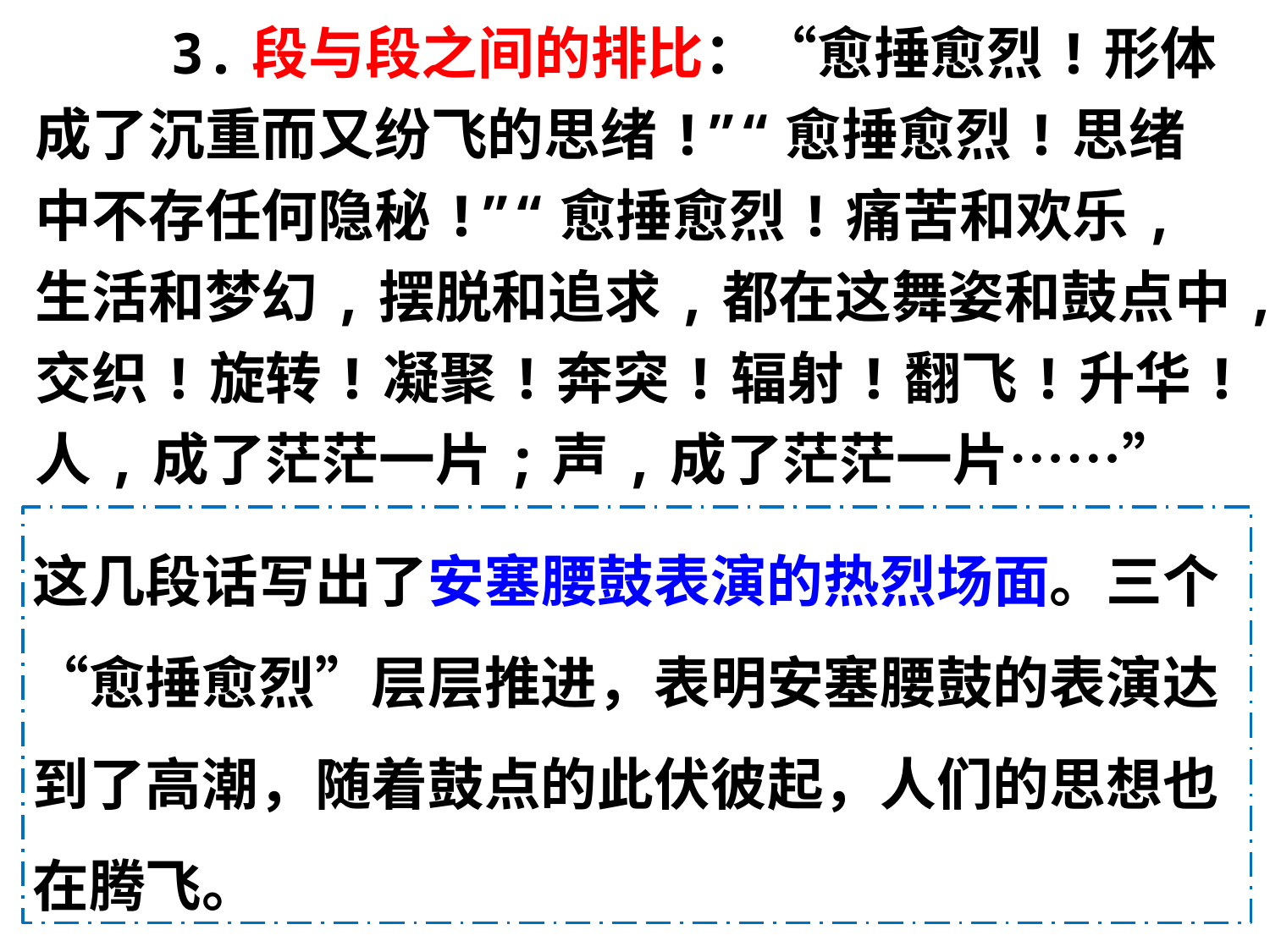

3.段与段之间的排比：“愈捶愈烈!形体成了沉重而又纷飞的思绪!”“愈捶愈烈!思绪中不存任何隐秘!”“愈捶愈烈!痛苦和欢乐,生活和梦幻,摆脱和追求,都在这舞姿和鼓点中,交织!旋转!凝聚!奔突!辐射!翻飞!升华!人,成了茫茫一片;声,成了茫茫一片……”
这几段话写出了安塞腰鼓表演的热烈场面。三个“愈捶愈烈”层层推进，表明安塞腰鼓的表演达到了高潮，随着鼓点的此伏彼起，人们的思想也在腾飞。